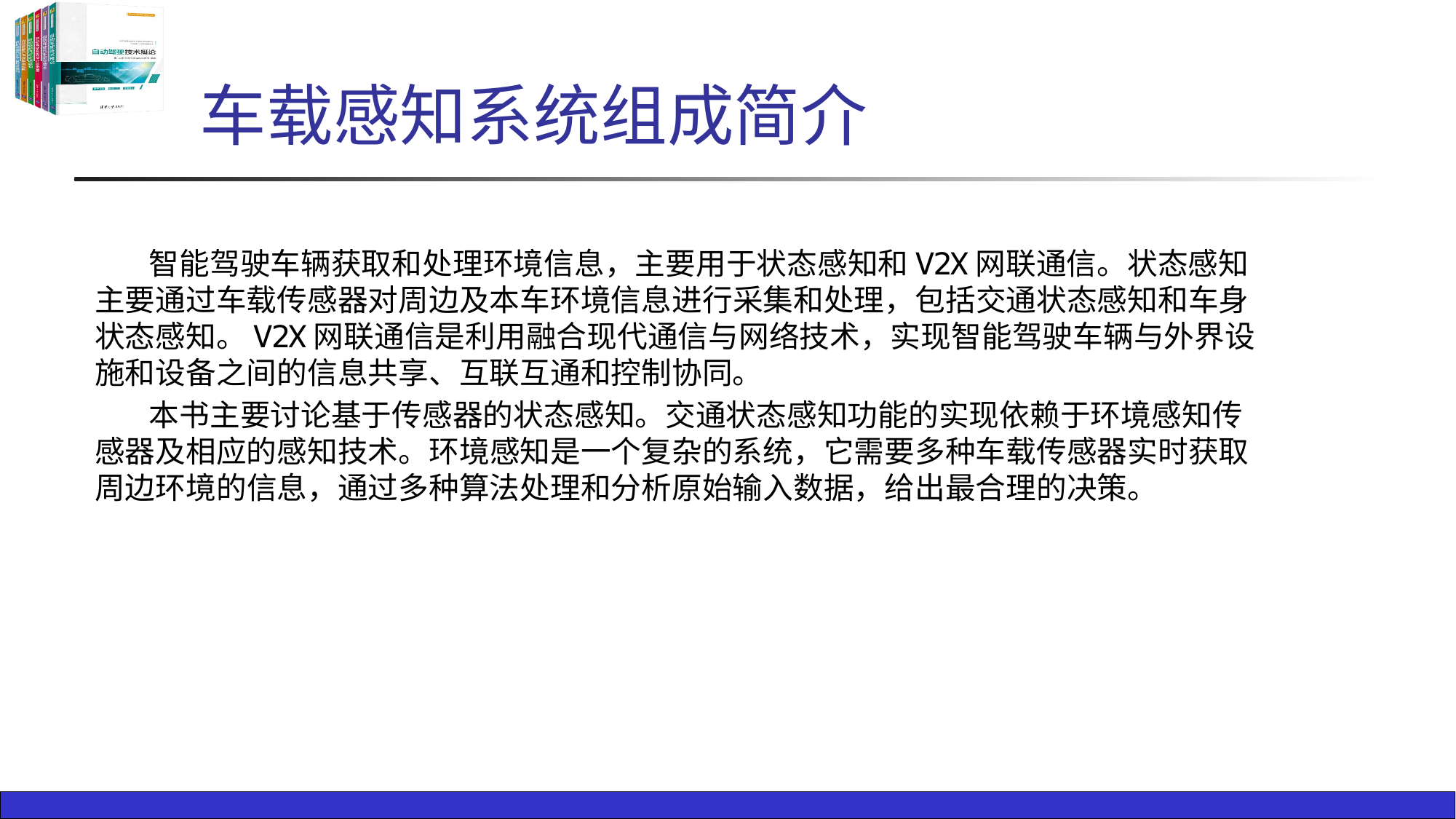

# 车载感知系统组成简介
       智能驾驶车辆获取和处理环境信息，主要用于状态感知和V2X网联通信。状态感知主要通过车载传感器对周边及本车环境信息进行采集和处理，包括交通状态感知和车身状态感知。V2X网联通信是利用融合现代通信与网络技术，实现智能驾驶车辆与外界设施和设备之间的信息共享、互联互通和控制协同。
       本书主要讨论基于传感器的状态感知。交通状态感知功能的实现依赖于环境感知传感器及相应的感知技术。环境感知是一个复杂的系统，它需要多种车载传感器实时获取周边环境的信息，通过多种算法处理和分析原始输入数据，给出最合理的决策。